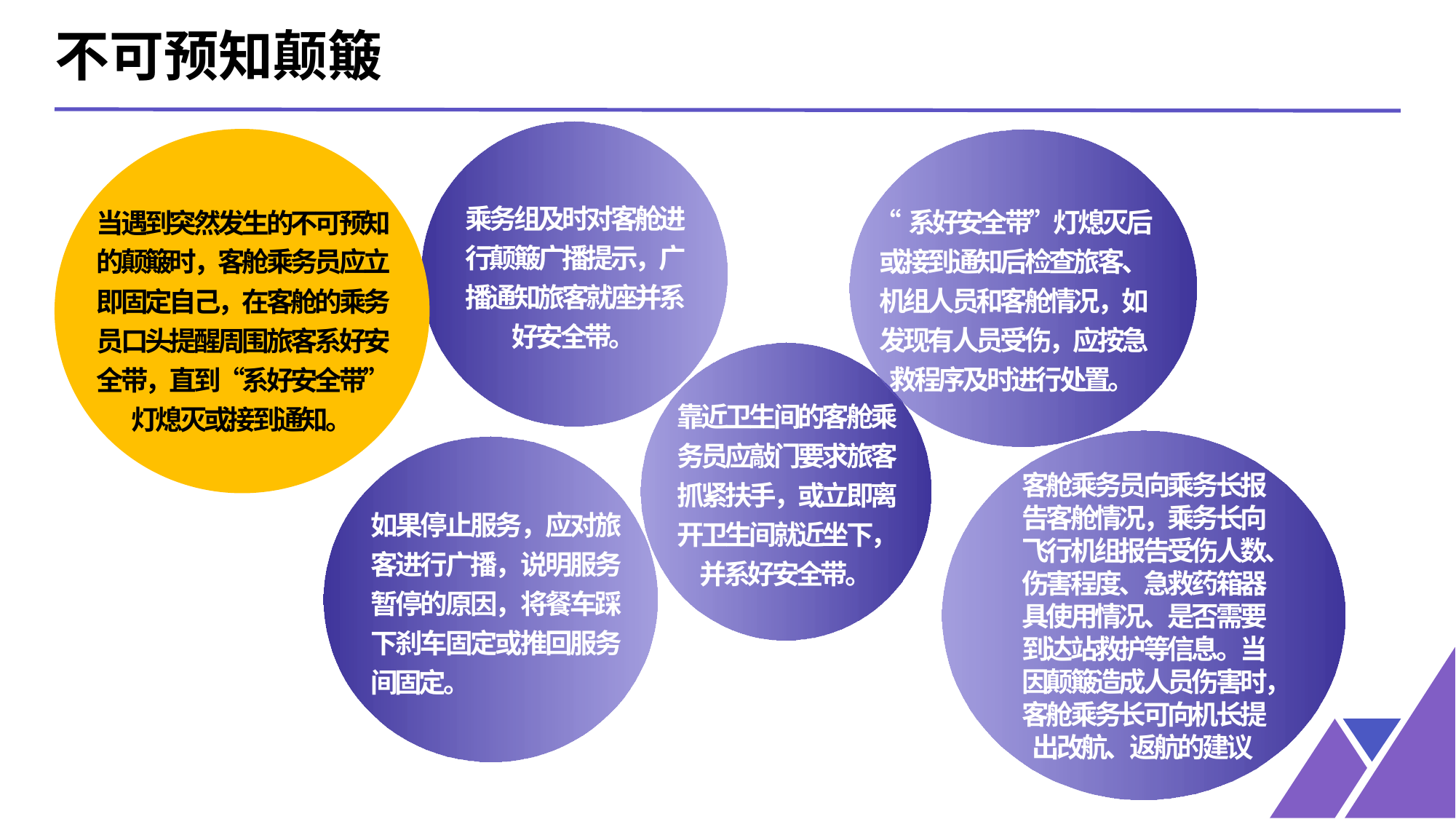

不可预知颠簸

乘务组及时对客舱进行颠簸广播提示，广播通知旅客就座并系好安全带。
“系好安全带”灯熄灭后或接到通知后检查旅客、机组人员和客舱情况，如发现有人员受伤，应按急救程序及时进行处置。
当遇到突然发生的不可预知的颠簸时，客舱乘务员应立即固定自己，在客舱的乘务员口头提醒周围旅客系好安全带，直到“系好安全带”灯熄灭或接到通知。

靠近卫生间的客舱乘务员应敲门要求旅客抓紧扶手，或立即离开卫生间就近坐下，并系好安全带。
客舱乘务员向乘务长报告客舱情况，乘务长向飞行机组报告受伤人数、伤害程度、急救药箱器具使用情况、是否需要到达站救护等信息。当因颠簸造成人员伤害时，客舱乘务长可向机长提出改航、返航的建议

如果停止服务，应对旅客进行广播，说明服务暂停的原因，将餐车踩下刹车固定或推回服务间固定。